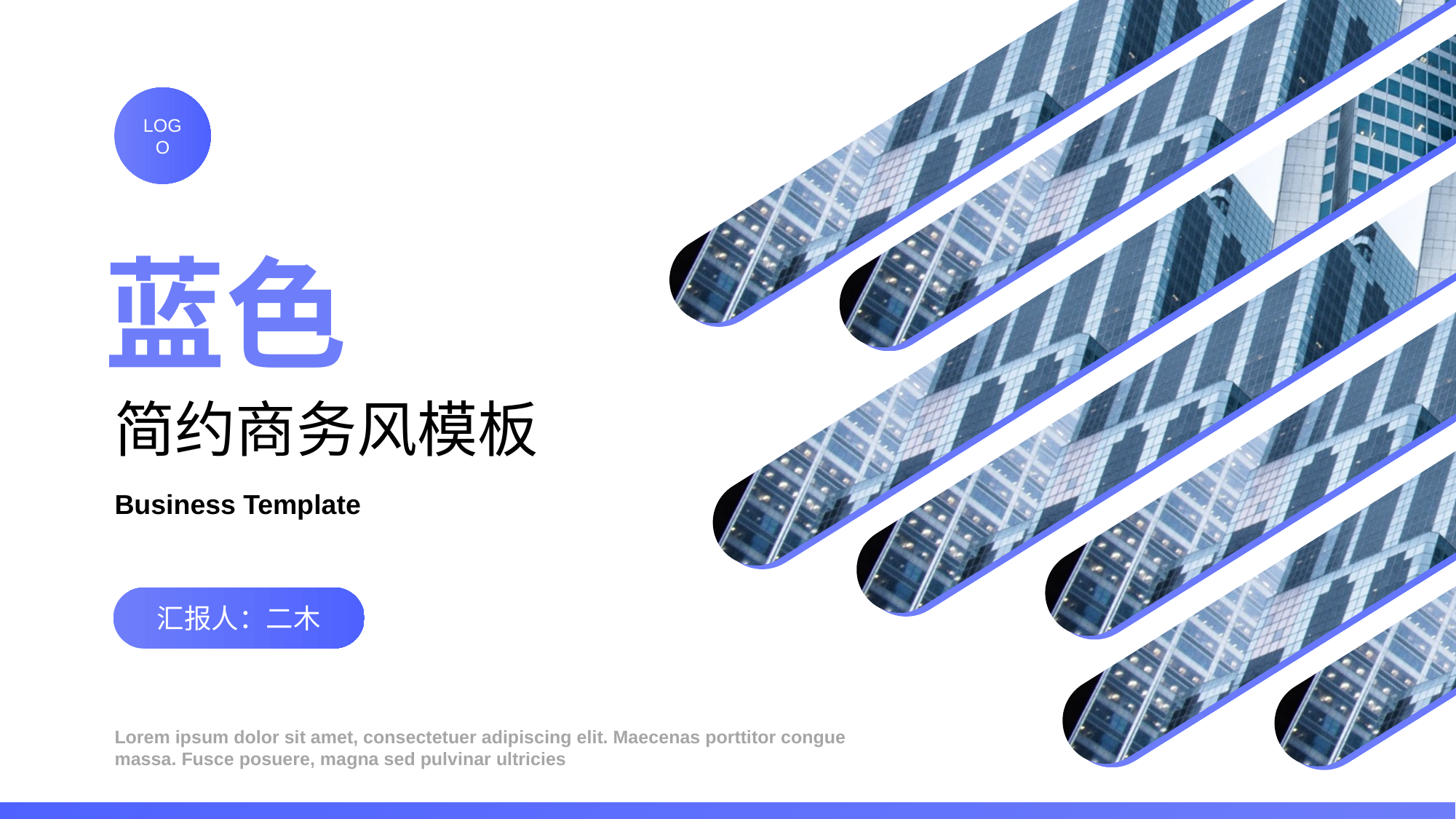

LOGO
蓝色
简约商务风模板
Business Template

汇报人：二木
Lorem ipsum dolor sit amet, consectetuer adipiscing elit. Maecenas porttitor congue massa. Fusce posuere, magna sed pulvinar ultricies